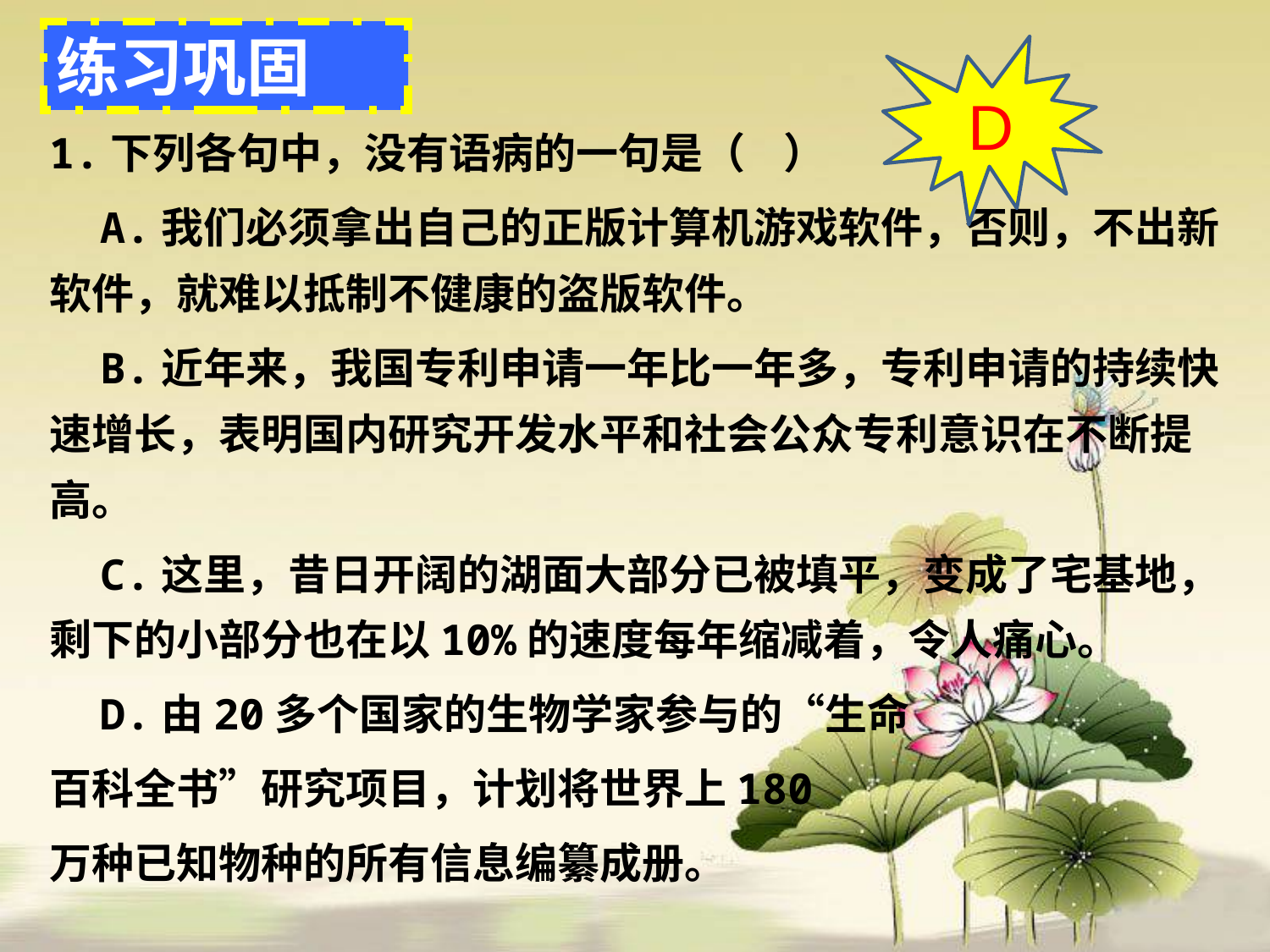

练习巩固
D
1.下列各句中，没有语病的一句是（    ）
  A.我们必须拿出自己的正版计算机游戏软件，否则，不出新软件，就难以抵制不健康的盗版软件。
  B.近年来，我国专利申请一年比一年多，专利申请的持续快速增长，表明国内研究开发水平和社会公众专利意识在不断提高。
  C.这里，昔日开阔的湖面大部分已被填平，变成了宅基地，剩下的小部分也在以10%的速度每年缩减着，令人痛心。
  D.由20多个国家的生物学家参与的“生命
百科全书”研究项目，计划将世界上180
万种已知物种的所有信息编纂成册。